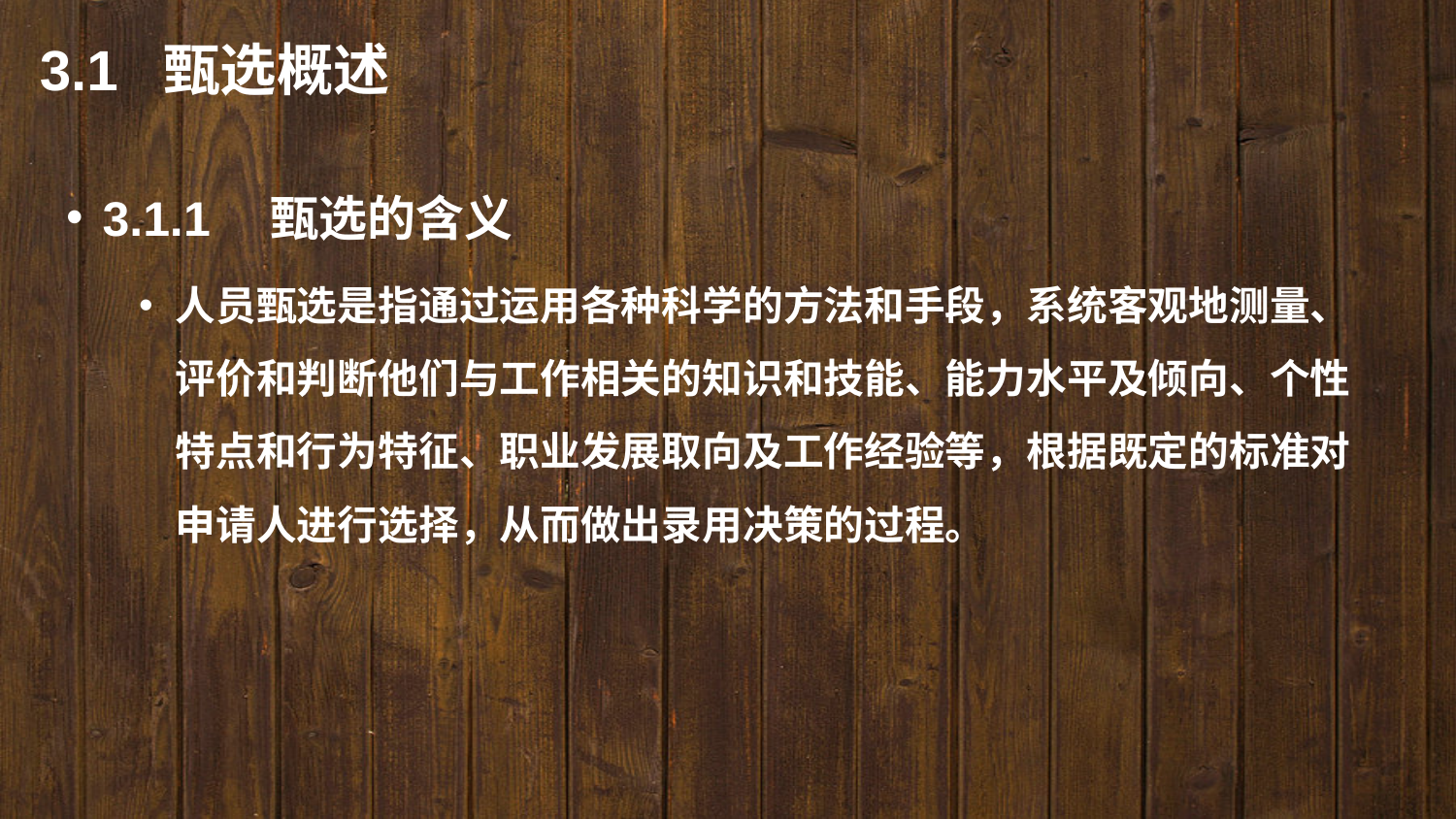

3.1  甄选概述
3.1.1　甄选的含义
人员甄选是指通过运用各种科学的方法和手段，系统客观地测量、评价和判断他们与工作相关的知识和技能、能力水平及倾向、个性特点和行为特征、职业发展取向及工作经验等，根据既定的标准对申请人进行选择，从而做出录用决策的过程。